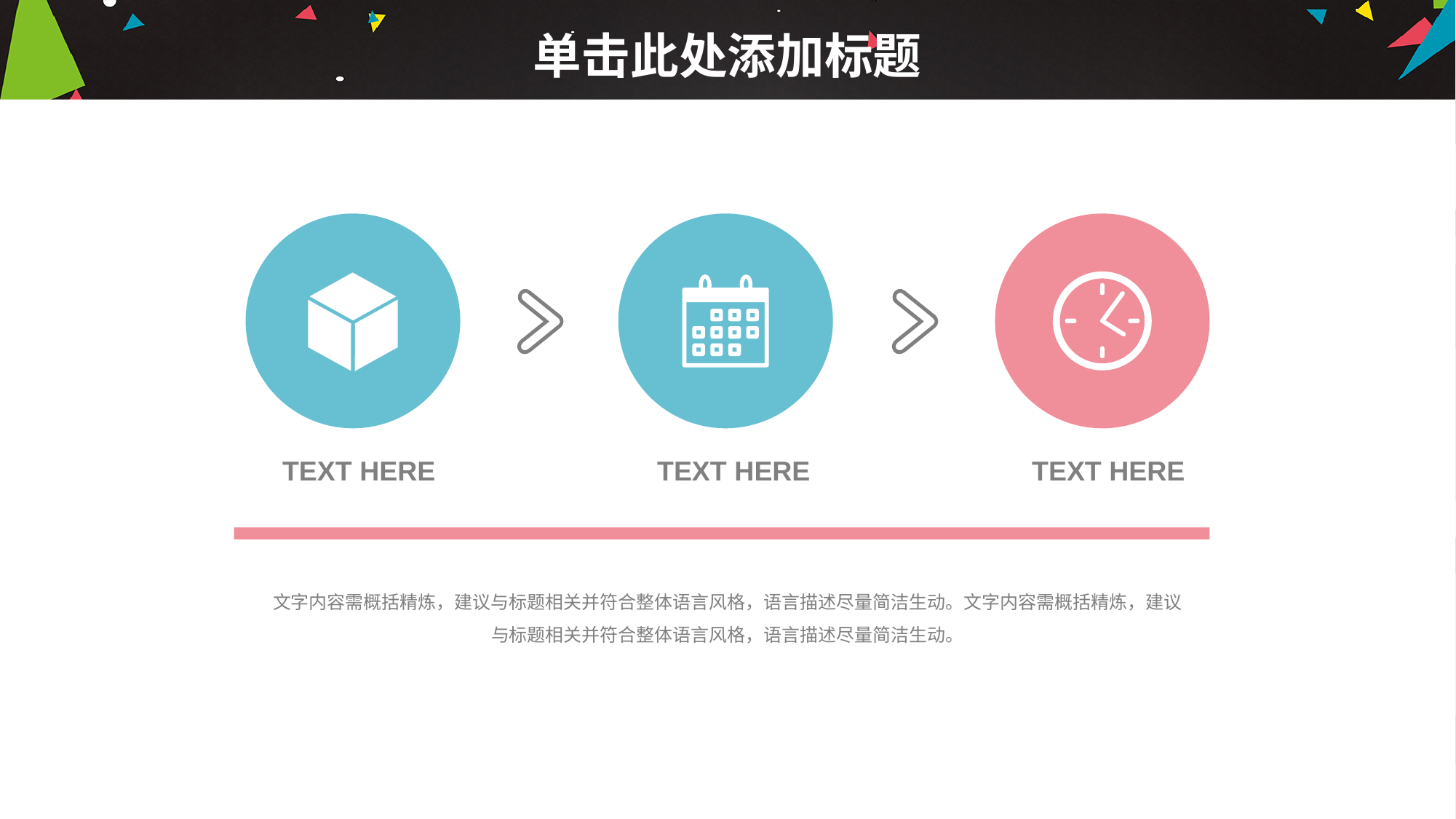

# 单击此处添加标题

### Chart

| Category | 销售额 |
|---|---|
| 第一季度 | 8.2 |
| 第二季度 | 3.2 |

### Chart

| Category | 销售额 |
|---|---|
| 第一季度 | 1.0 |
| 第二季度 | 3.2 |

### Chart

| Category | 销售额 |
|---|---|
| 第一季度 | 9.0 |
| 第二季度 | 1.0 |

TEXT HERE
TEXT HERE
TEXT HERE

文字内容需概括精炼，建议与标题相关并符合整体语言风格，语言描述尽量简洁生动。文字内容需概括精炼，建议与标题相关并符合整体语言风格，语言描述尽量简洁生动。